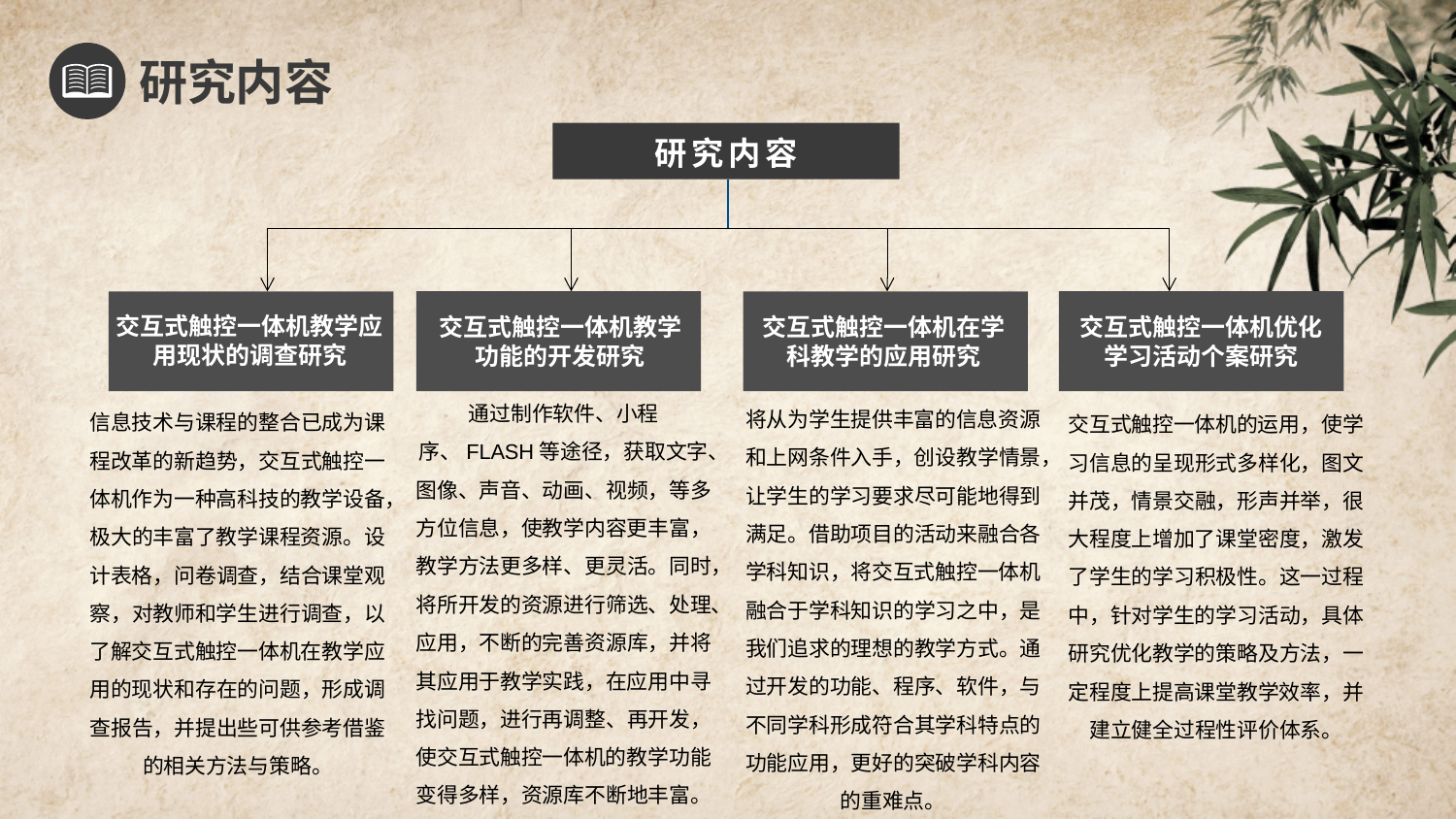

研究内容

研究内容

交互式触控一体机教学应用现状的调查研究
交互式触控一体机教学功能的开发研究
交互式触控一体机在学科教学的应用研究
交互式触控一体机优化学习活动个案研究
通过制作软件、小程序、FLASH等途径，获取文字、图像、声音、动画、视频，等多方位信息，使教学内容更丰富，教学方法更多样、更灵活。同时，将所开发的资源进行筛选、处理、应用，不断的完善资源库，并将其应用于教学实践，在应用中寻找问题，进行再调整、再开发，使交互式触控一体机的教学功能变得多样，资源库不断地丰富。
将从为学生提供丰富的信息资源和上网条件入手，创设教学情景，让学生的学习要求尽可能地得到满足。借助项目的活动来融合各学科知识，将交互式触控一体机融合于学科知识的学习之中，是我们追求的理想的教学方式。通过开发的功能、程序、软件，与不同学科形成符合其学科特点的功能应用，更好的突破学科内容的重难点。
信息技术与课程的整合已成为课程改革的新趋势，交互式触控一体机作为一种高科技的教学设备，极大的丰富了教学课程资源。设计表格，问卷调查，结合课堂观察，对教师和学生进行调查，以了解交互式触控一体机在教学应用的现状和存在的问题，形成调查报告，并提出些可供参考借鉴的相关方法与策略。
交互式触控一体机的运用，使学习信息的呈现形式多样化，图文并茂，情景交融，形声并举，很大程度上增加了课堂密度，激发了学生的学习积极性。这一过程中，针对学生的学习活动，具体研究优化教学的策略及方法，一定程度上提高课堂教学效率，并建立健全过程性评价体系。